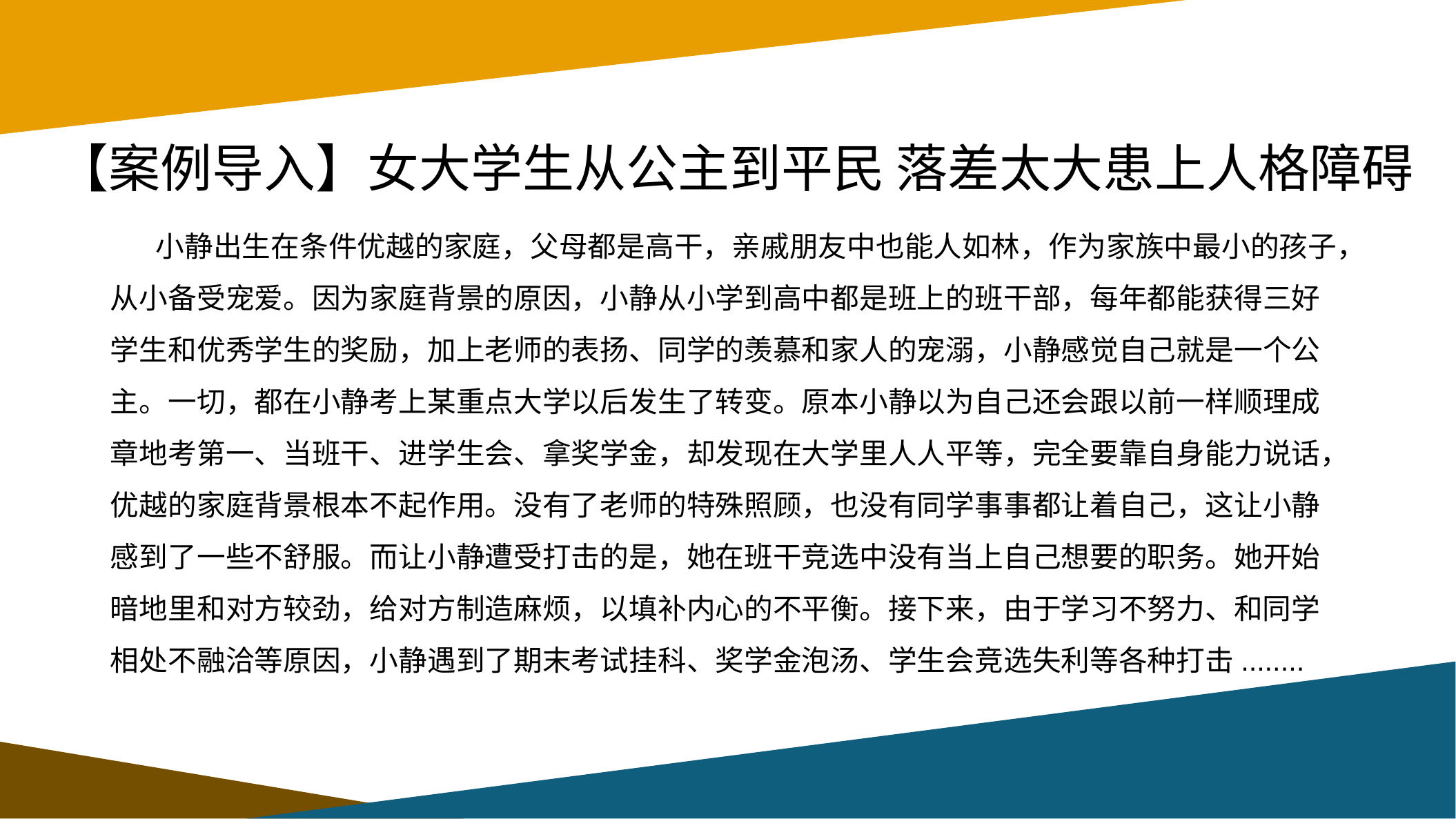

# 【案例导入】女大学生从公主到平民 落差太大患上人格障碍
      小静出生在条件优越的家庭，父母都是高干，亲戚朋友中也能人如林，作为家族中最小的孩子，从小备受宠爱。因为家庭背景的原因，小静从小学到高中都是班上的班干部，每年都能获得三好学生和优秀学生的奖励，加上老师的表扬、同学的羡慕和家人的宠溺，小静感觉自己就是一个公主。一切，都在小静考上某重点大学以后发生了转变。原本小静以为自己还会跟以前一样顺理成章地考第一、当班干、进学生会、拿奖学金，却发现在大学里人人平等，完全要靠自身能力说话，优越的家庭背景根本不起作用。没有了老师的特殊照顾，也没有同学事事都让着自己，这让小静感到了一些不舒服。而让小静遭受打击的是，她在班干竞选中没有当上自己想要的职务。她开始暗地里和对方较劲，给对方制造麻烦，以填补内心的不平衡。接下来，由于学习不努力、和同学相处不融洽等原因，小静遇到了期末考试挂科、奖学金泡汤、学生会竞选失利等各种打击........